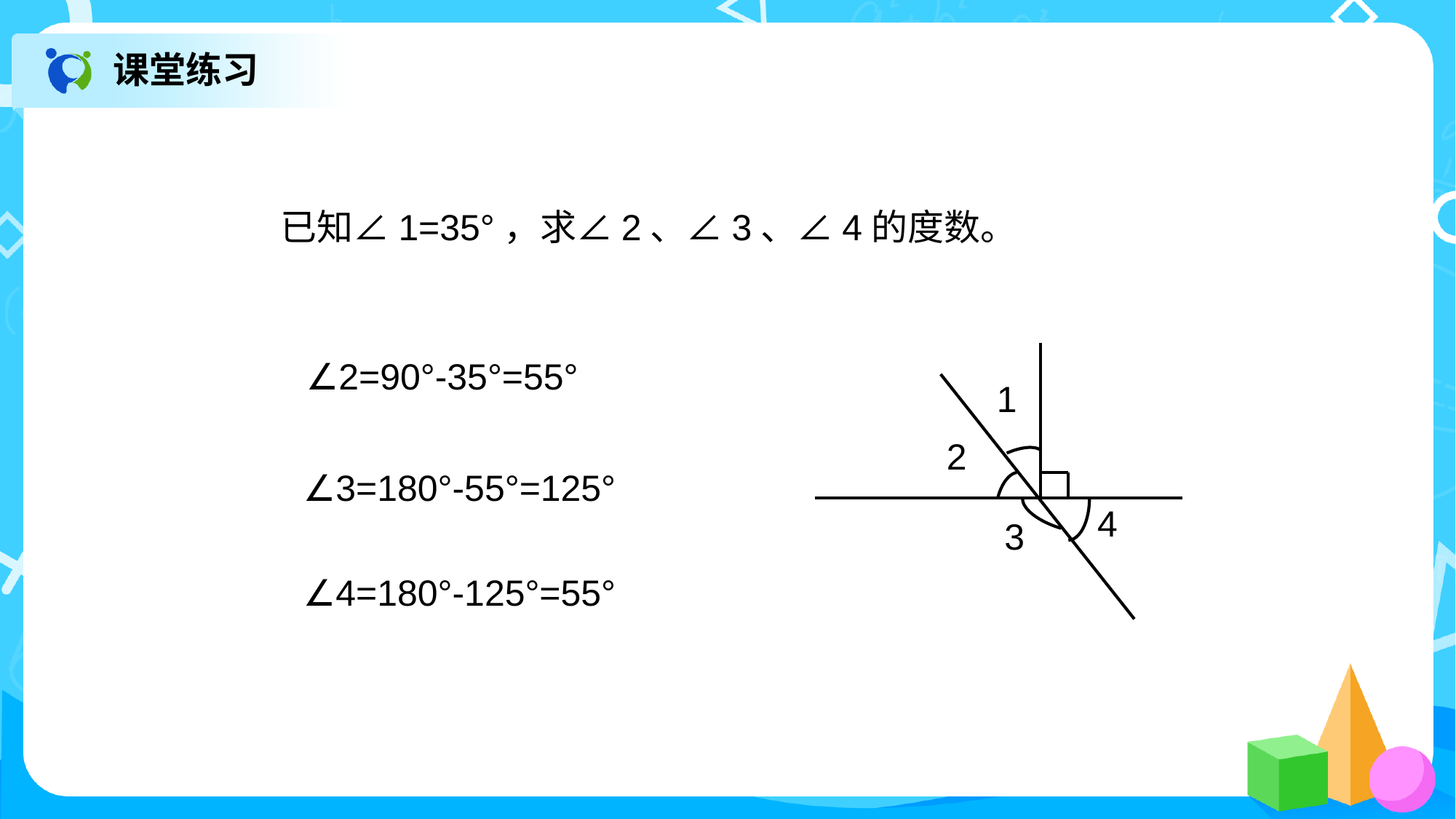

课堂练习
已知∠1=35°，求∠2、∠3、∠4的度数。
1
2

4
3
∠2=90°-35°=55°
∠3=180°-55°=125°
∠4=180°-125°=55°